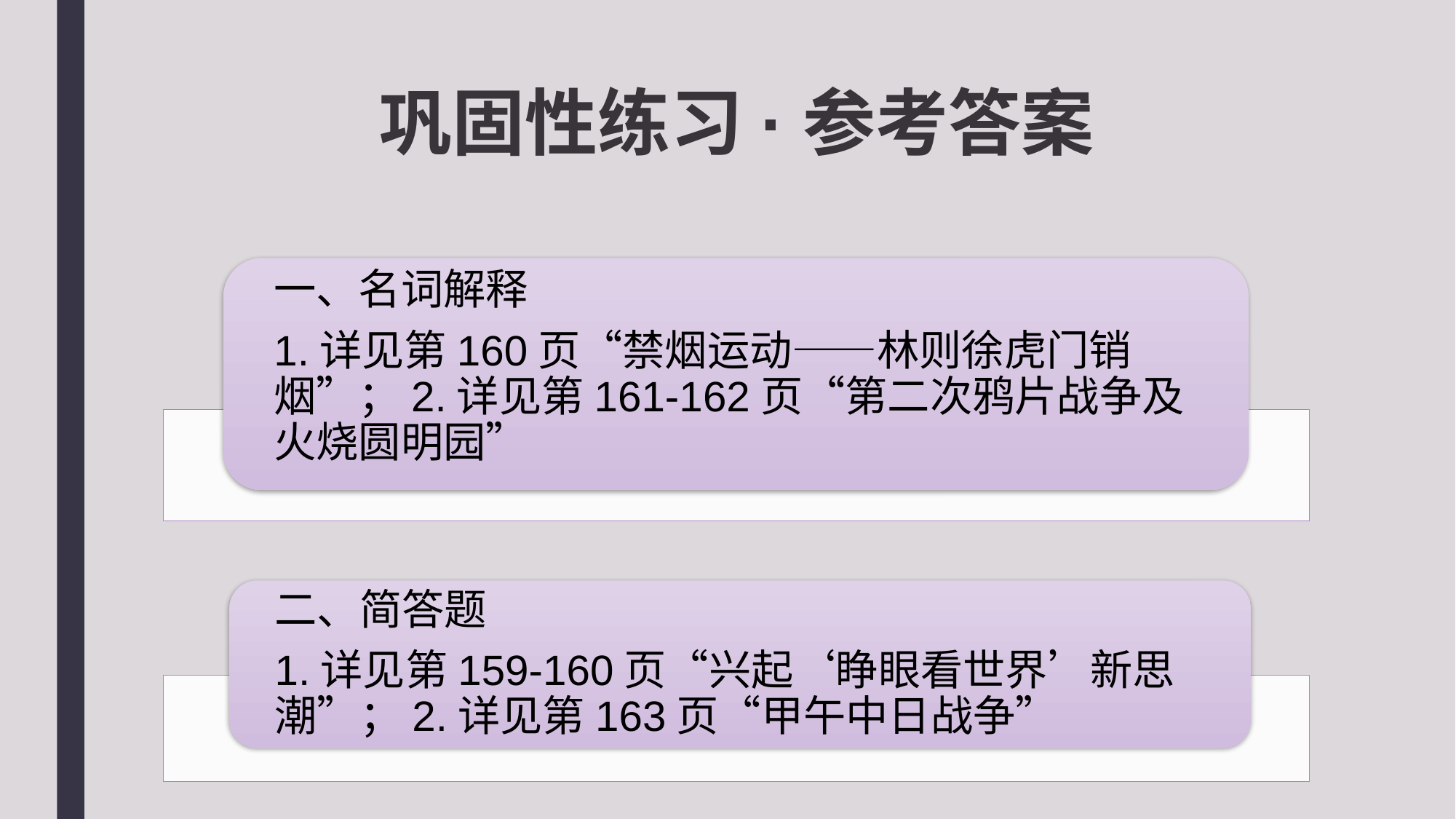

巩固性练习·参考答案

一、名词解释
1.详见第160页“禁烟运动——林则徐虎门销烟”；2.详见第161-162页“第二次鸦片战争及火烧圆明园”

二、简答题
1.详见第159-160页“兴起‘睁眼看世界’新思潮”；2.详见第163页“甲午中日战争”